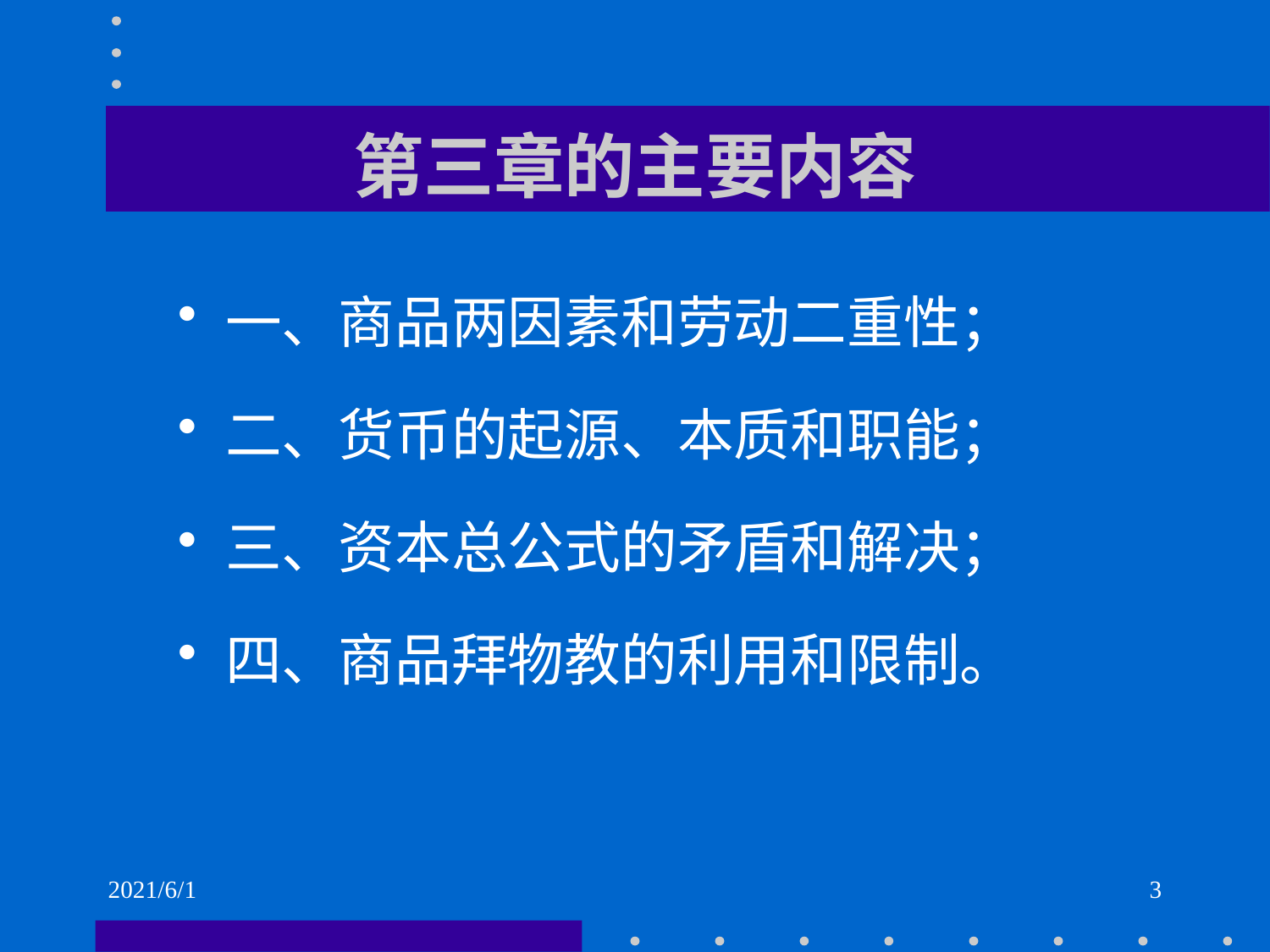

# 第三章的主要内容
一、商品两因素和劳动二重性；
二、货币的起源、本质和职能；
三、资本总公式的矛盾和解决；
四、商品拜物教的利用和限制。

2021/6/1
3